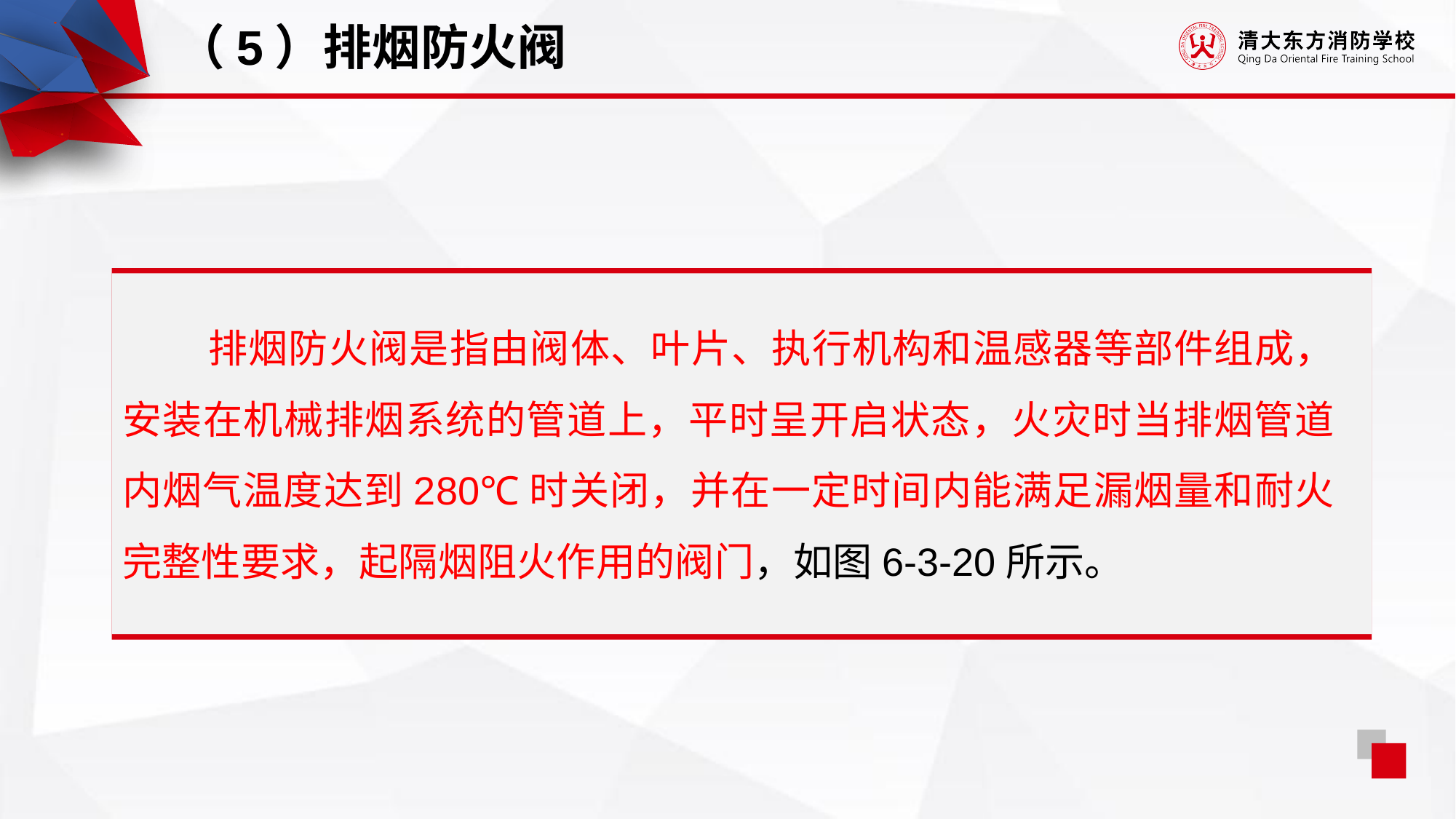

（5）排烟防火阀

排烟防火阀是指由阀体、叶片、执行机构和温感器等部件组成，安装在机械排烟系统的管道上，平时呈开启状态，火灾时当排烟管道内烟气温度达到280℃时关闭，并在一定时间内能满足漏烟量和耐火完整性要求，起隔烟阻火作用的阀门，如图6-3-20所示。